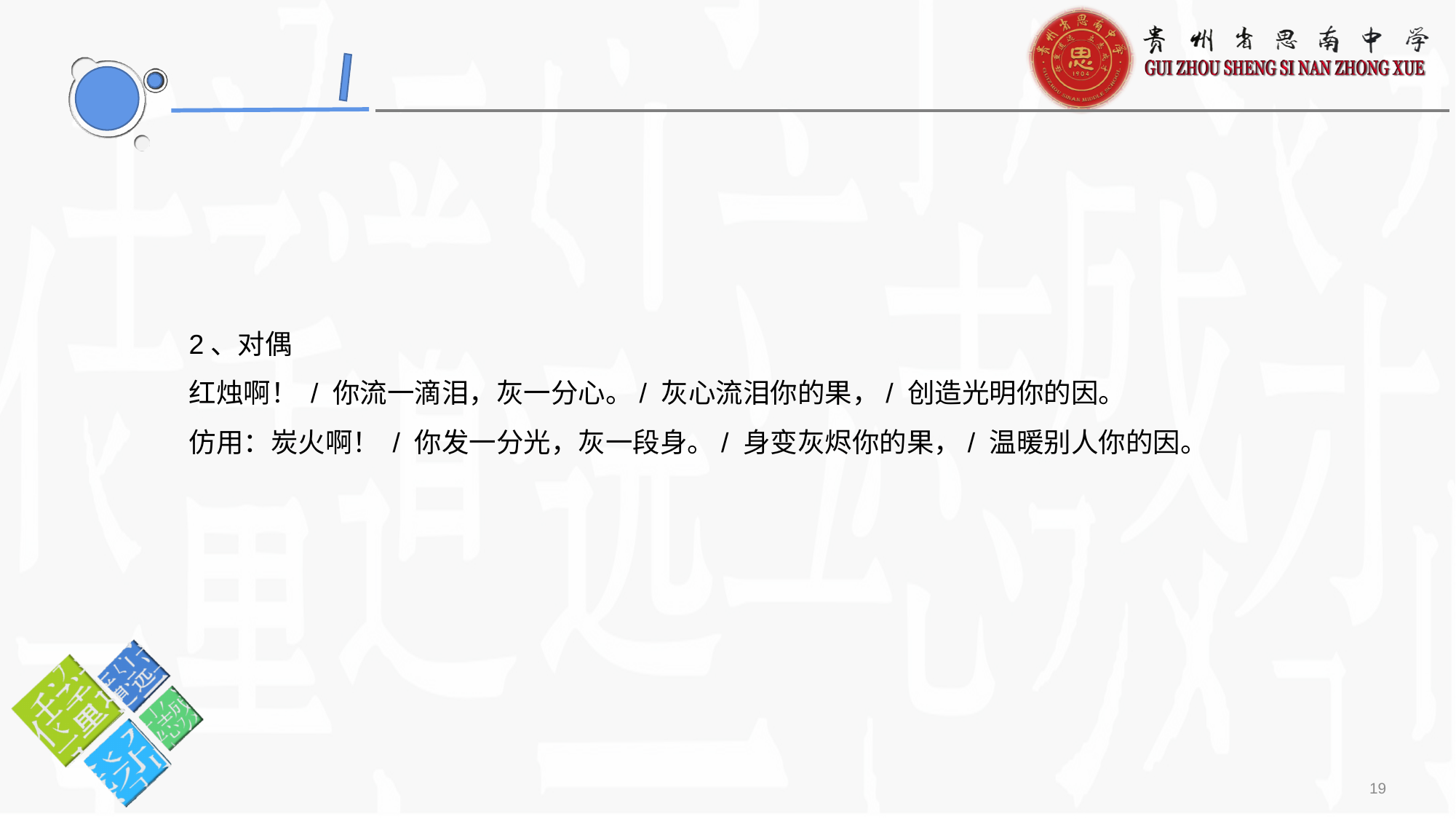

2、对偶
红烛啊！ / 你流一滴泪，灰一分心。/ 灰心流泪你的果，/ 创造光明你的因。
仿用：炭火啊！ / 你发一分光，灰一段身。/ 身变灰烬你的果，/ 温暖别人你的因。